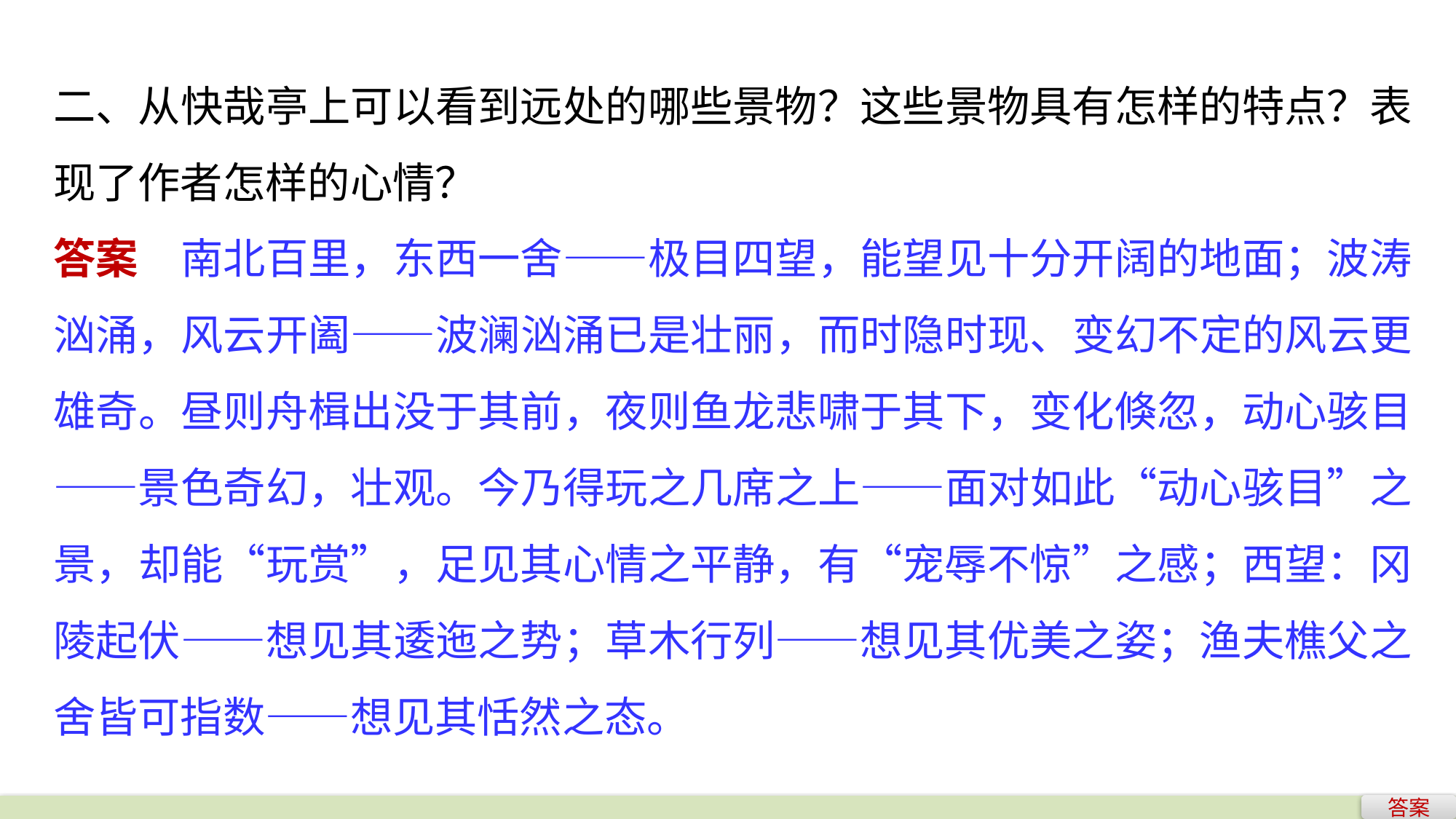

二、从快哉亭上可以看到远处的哪些景物？这些景物具有怎样的特点？表现了作者怎样的心情？
答案　南北百里，东西一舍——极目四望，能望见十分开阔的地面；波涛汹涌，风云开阖——波澜汹涌已是壮丽，而时隐时现、变幻不定的风云更雄奇。昼则舟楫出没于其前，夜则鱼龙悲啸于其下，变化倏忽，动心骇目——景色奇幻，壮观。今乃得玩之几席之上——面对如此“动心骇目”之景，却能“玩赏”，足见其心情之平静，有“宠辱不惊”之感；西望：冈陵起伏——想见其逶迤之势；草木行列——想见其优美之姿；渔夫樵父之舍皆可指数——想见其恬然之态。
答案